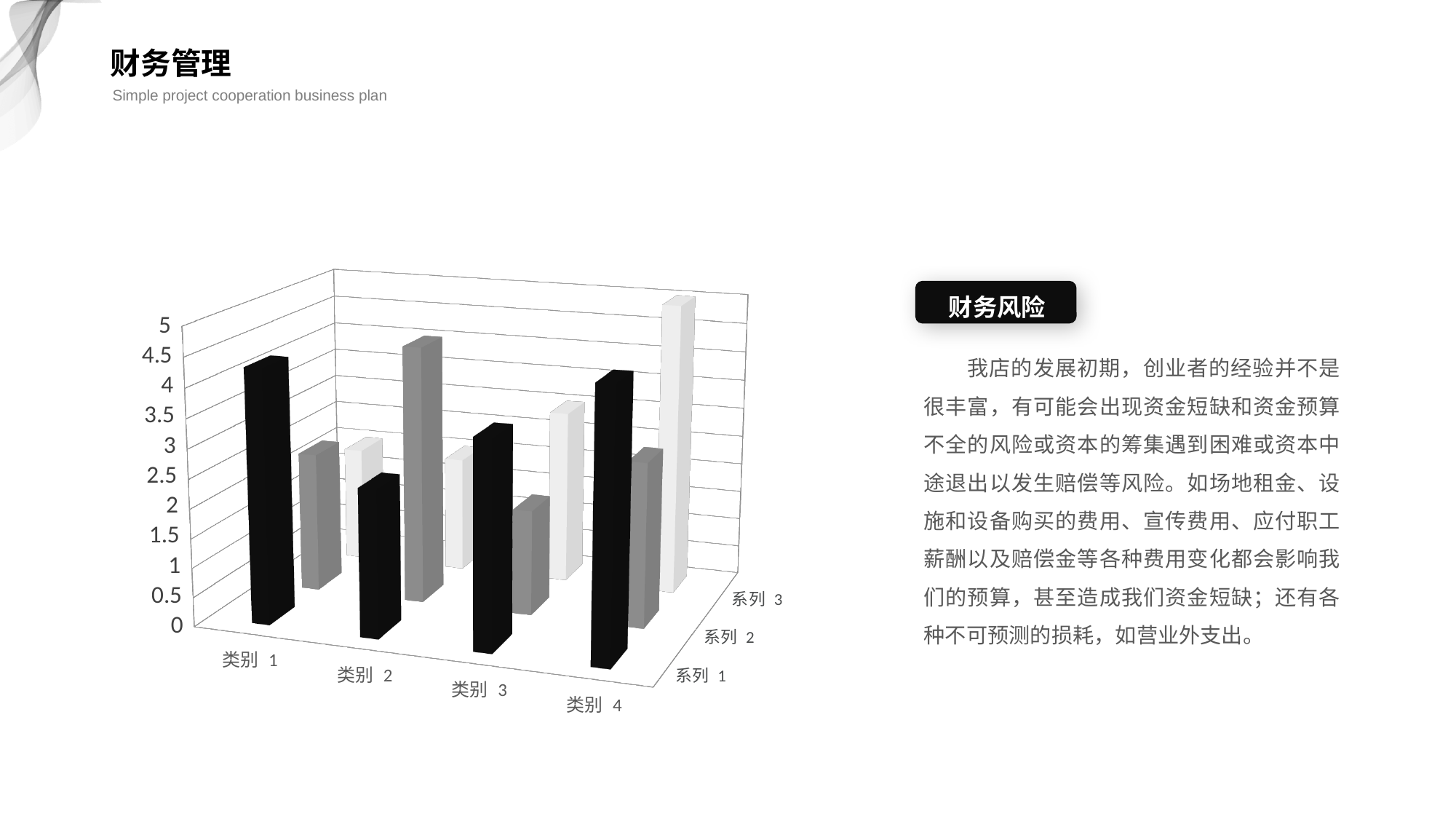

财务管理
Simple project cooperation business plan

[unsupported chart]

财务风险

       我店的发展初期，创业者的经验并不是很丰富，有可能会出现资金短缺和资金预算不全的风险或资本的筹集遇到困难或资本中途退出以发生赔偿等风险。如场地租金、设施和设备购买的费用、宣传费用、应付职工薪酬以及赔偿金等各种费用变化都会影响我们的预算，甚至造成我们资金短缺；还有各种不可预测的损耗，如营业外支出。